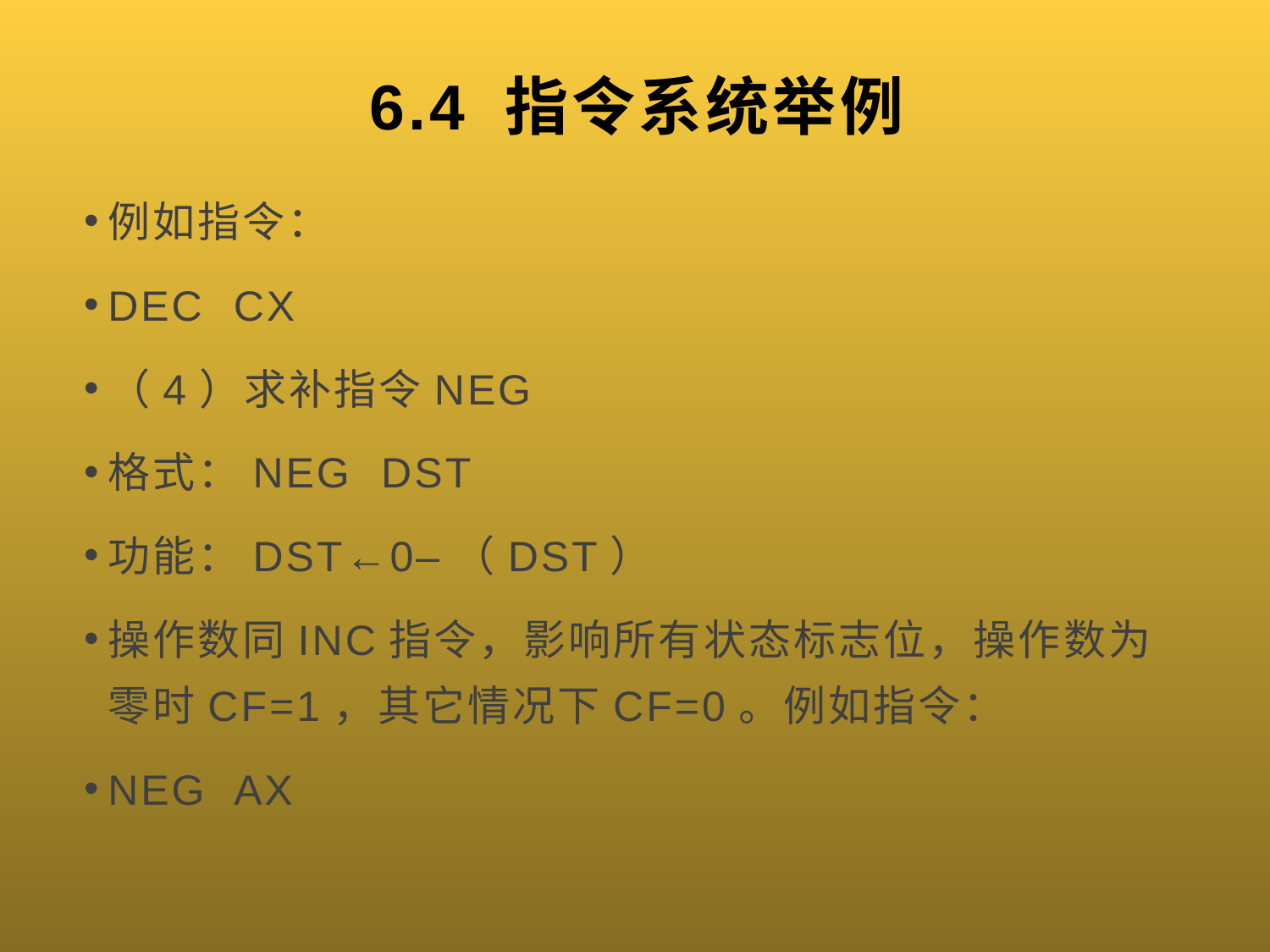

# 6.4 指令系统举例
例如指令：
DEC  CX
（4）求补指令NEG
格式：NEG  DST
功能：DST←0–（DST）
操作数同INC指令，影响所有状态标志位，操作数为零时CF=1，其它情况下CF=0。例如指令：
NEG  AX